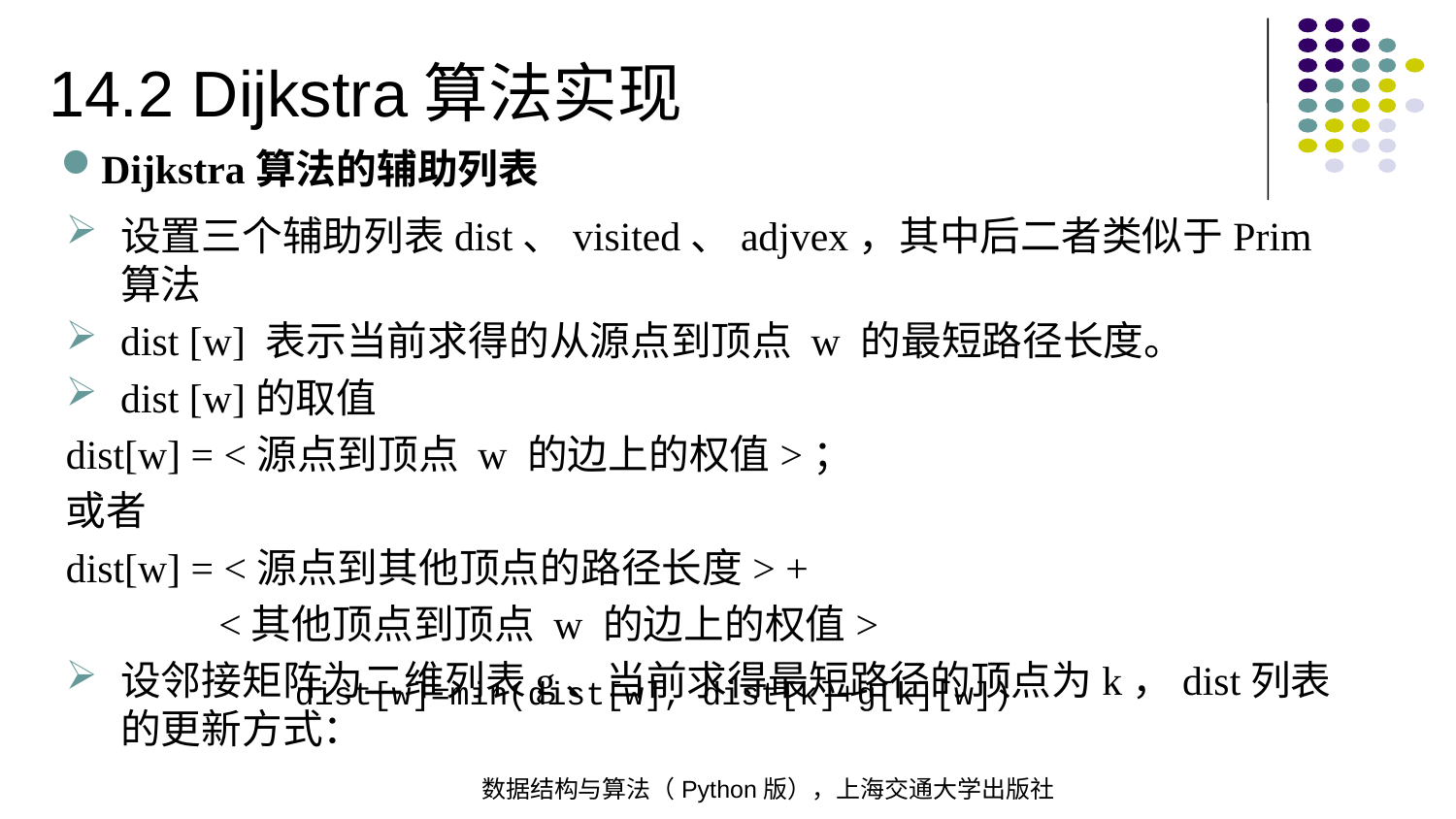

14.2 Dijkstra算法实现
Dijkstra算法的辅助列表
设置三个辅助列表dist、visited、adjvex，其中后二者类似于Prim算法
dist [w] 表示当前求得的从源点到顶点 w 的最短路径长度。
dist [w]的取值
dist[w] = <源点到顶点 w 的边上的权值>；
或者
dist[w] = <源点到其他顶点的路径长度> +
               <其他顶点到顶点 w 的边上的权值>
设邻接矩阵为二维列表g、当前求得最短路径的顶点为k，dist列表的更新方式：
dist[w]=min(dist[w], dist[k]+g[k][w])